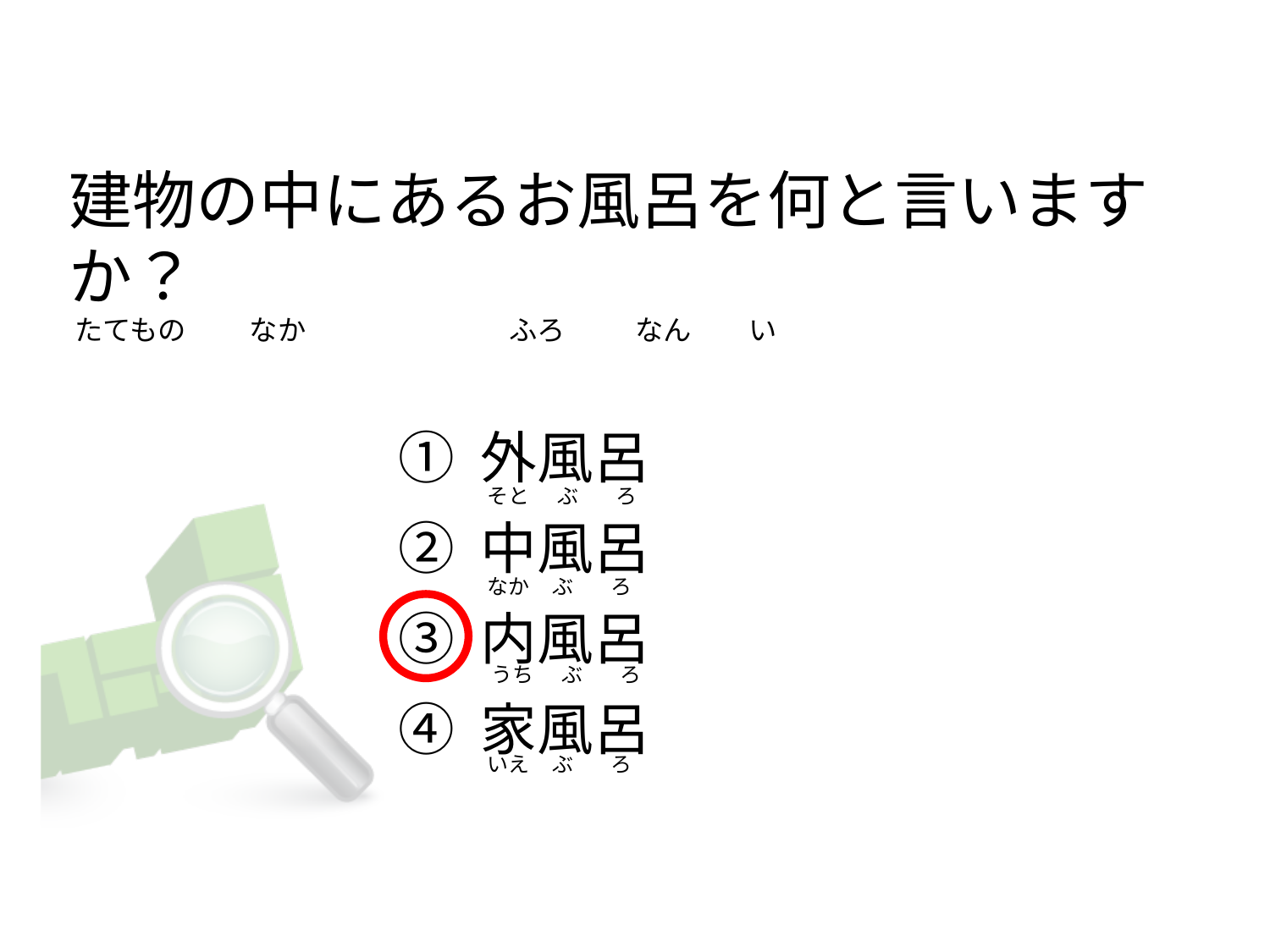

# 建物の中にあるお風呂を何と言いますか？  たてもの          なか                                ふろ           なん         い
① 外風呂
② 中風呂
③ 内風呂
④ 家風呂
 そと      ぶ        ろ
 なか     ぶ        ろ

  うち      ぶ        ろ
 いえ     ぶ        ろ